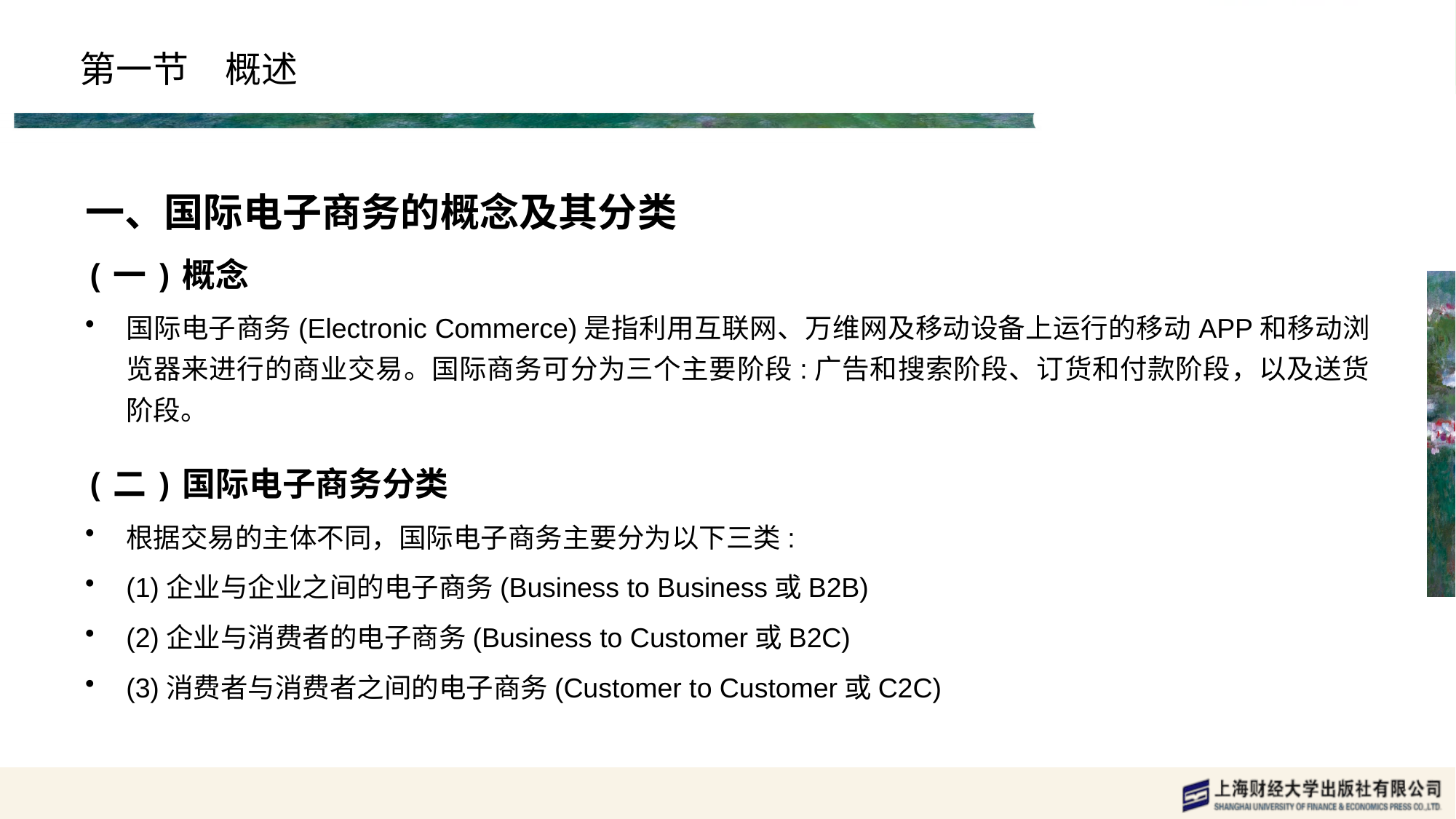

# 第一节　概述
一、国际电子商务的概念及其分类
(一)概念
国际电子商务(Electronic Commerce)是指利用互联网、万维网及移动设备上运行的移动APP和移动浏览器来进行的商业交易。国际商务可分为三个主要阶段:广告和搜索阶段、订货和付款阶段，以及送货阶段。
(二)国际电子商务分类
根据交易的主体不同，国际电子商务主要分为以下三类:
(1)企业与企业之间的电子商务(Business to Business或B2B)
(2)企业与消费者的电子商务(Business to Customer或B2C)
(3)消费者与消费者之间的电子商务(Customer to Customer或C2C)